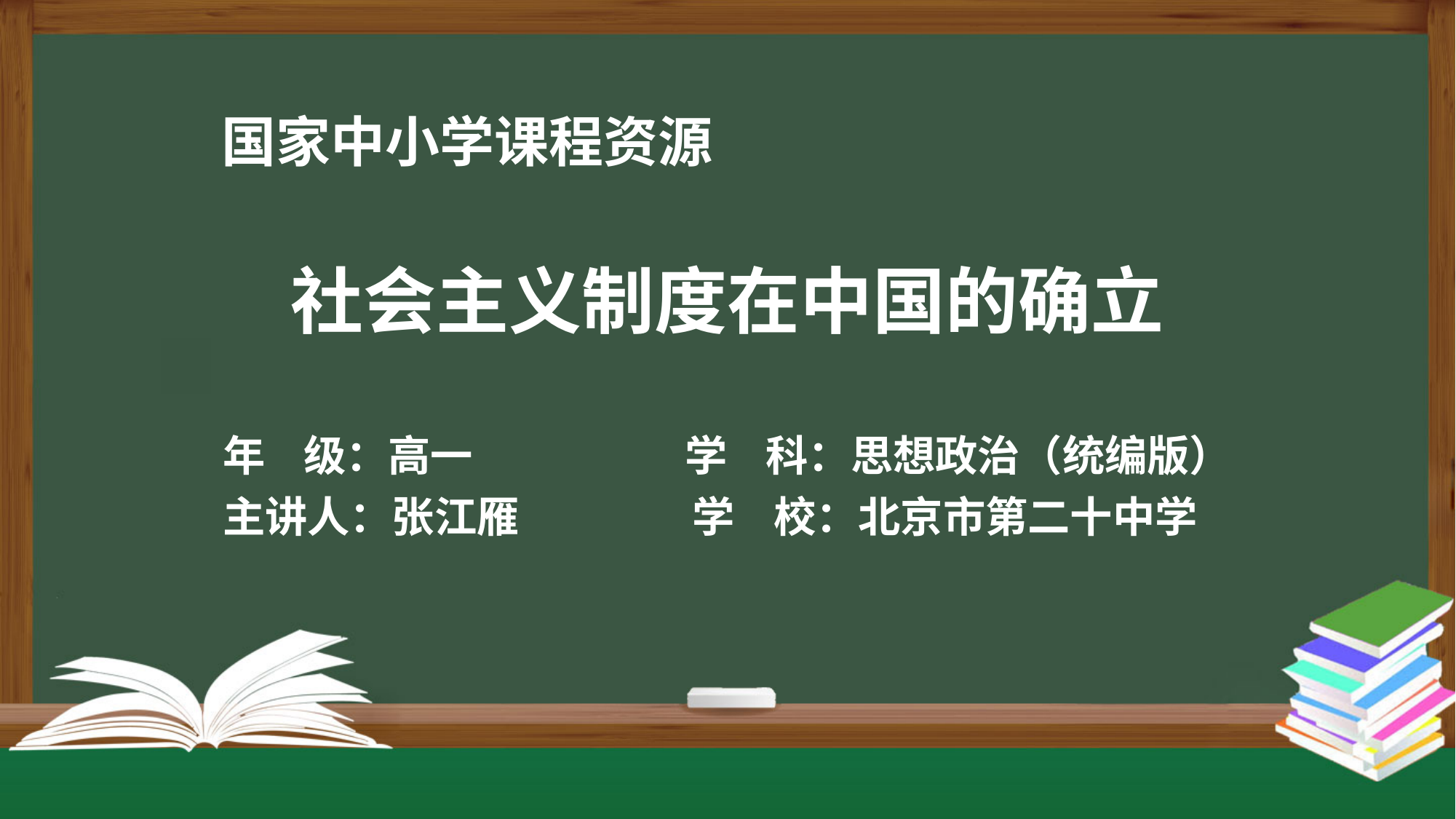

社会主义制度在中国的确立
年    级：高一                      学    科：思想政治（统编版）
主讲人：张江雁                  学    校：北京市第二十中学